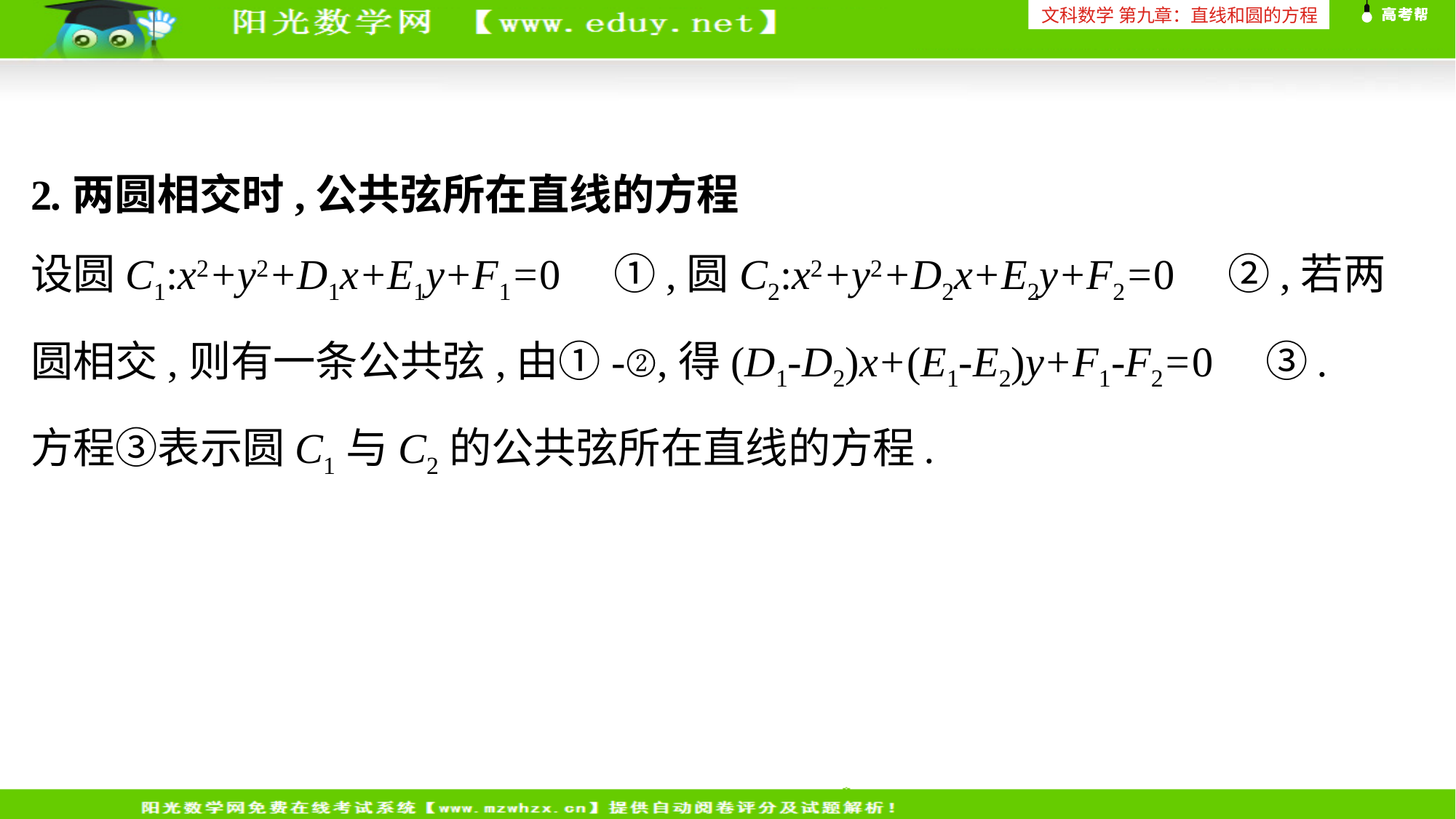

文科数学 第九章：直线和圆的方程
2.两圆相交时,公共弦所在直线的方程
设圆C1:x2+y2+D1x+E1y+F1=0　①,圆C2:x2+y2+D2x+E2y+F2=0　②,若两圆相交,则有一条公共弦,由①-②,得(D1-D2)x+(E1-E2)y+F1-F2=0　③.
方程③表示圆C1与C2的公共弦所在直线的方程.